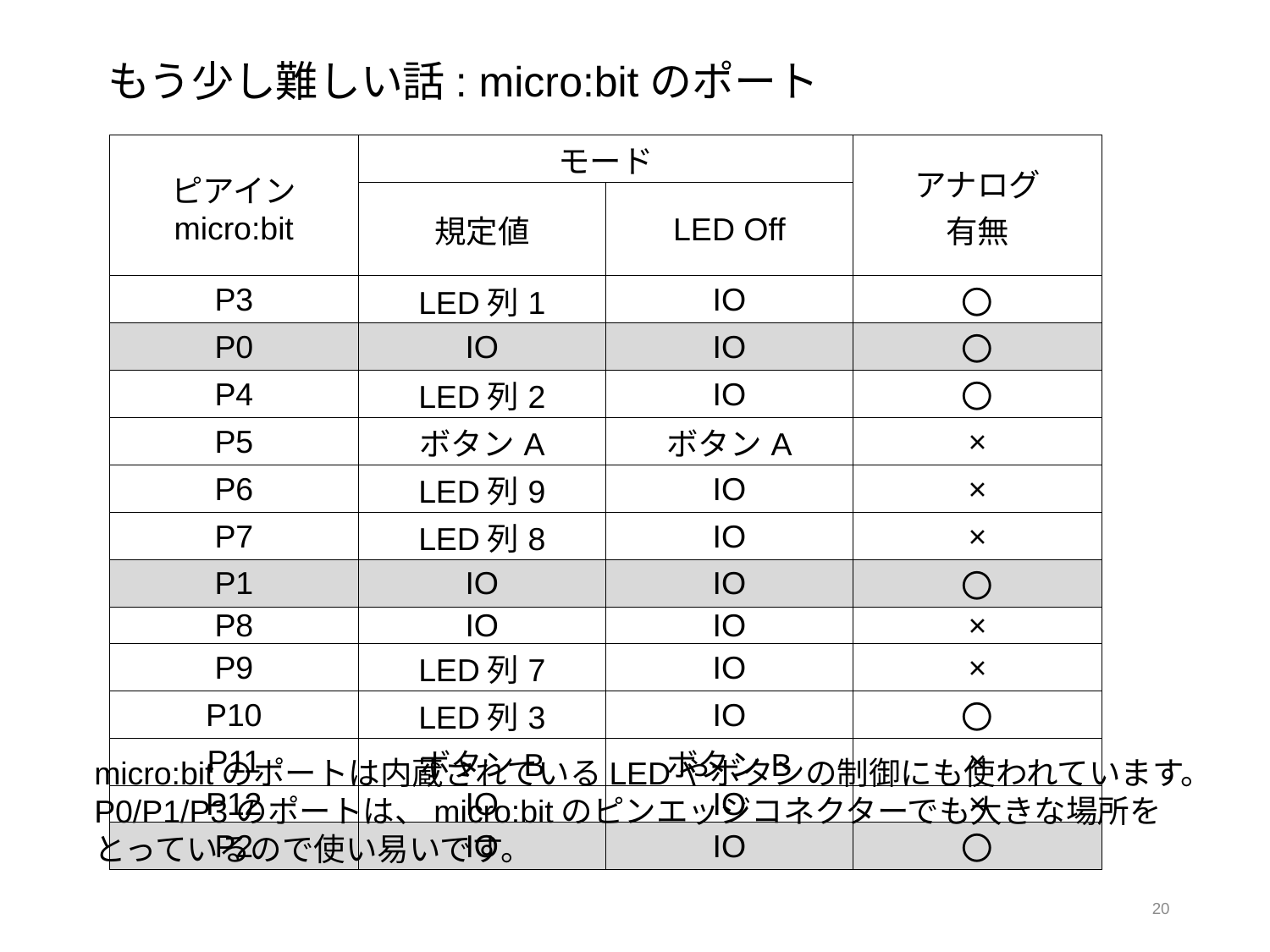

もう少し難しい話: micro:bitのポート
| ピアイン micro:bit | モード |  | アナログ 有無 |
| --- | --- | --- | --- |
|  | 規定値 | LED Off |  |
| P3 | LED列1 | IO | 〇 |
| P0 | IO | IO | 〇 |
| P4 | LED列2 | IO | 〇 |
| P5 | ボタンA | ボタンA | × |
| P6 | LED列9 | IO | × |
| P7 | LED列8 | IO | × |
| P1 | IO | IO | 〇 |
| P8 | IO | IO | × |
| P9 | LED列7 | IO | × |
| P10 | LED列3 | IO | 〇 |
| P11 | ボタンB | ボタンB | × |
| P12 | IO | IO | × |
| P2 | IO | IO | 〇 |
micro:bitのポートは内蔵されているLEDやボタンの制御にも使われています。
P0/P1/P3のポートは、micro:bitのピンエッジコネクターでも大きな場所をとっているので使い易いです。
20